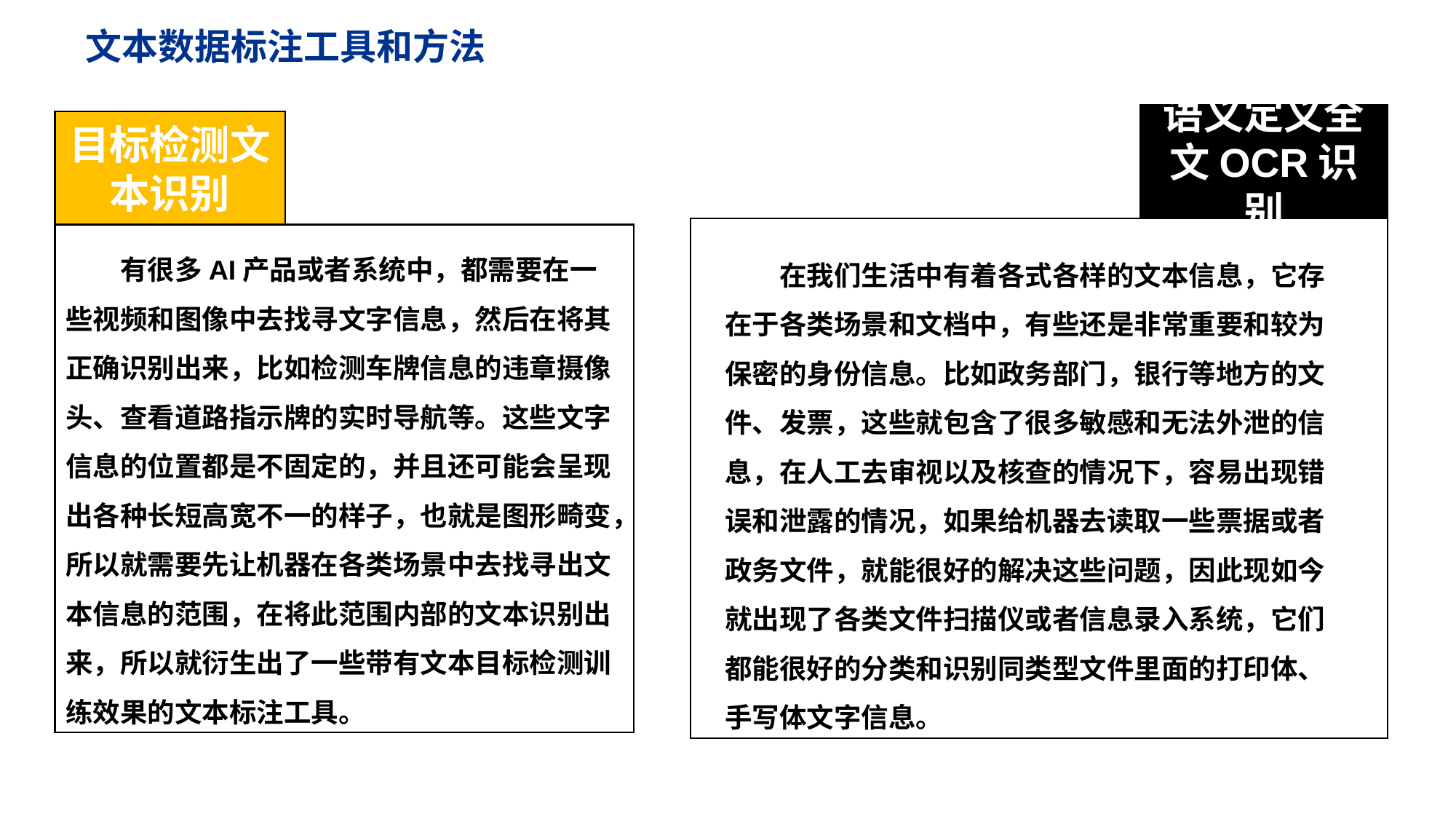

文本数据标注工具和方法
语义定义全文OCR识别
目标检测文本识别

有很多AI产品或者系统中，都需要在一些视频和图像中去找寻文字信息，然后在将其正确识别出来，比如检测车牌信息的违章摄像头、查看道路指示牌的实时导航等。这些文字信息的位置都是不固定的，并且还可能会呈现出各种长短高宽不一的样子，也就是图形畸变，所以就需要先让机器在各类场景中去找寻出文本信息的范围，在将此范围内部的文本识别出来，所以就衍生出了一些带有文本目标检测训练效果的文本标注工具。
在我们生活中有着各式各样的文本信息，它存在于各类场景和文档中，有些还是非常重要和较为保密的身份信息。比如政务部门，银行等地方的文件、发票，这些就包含了很多敏感和无法外泄的信息，在人工去审视以及核查的情况下，容易出现错误和泄露的情况，如果给机器去读取一些票据或者政务文件，就能很好的解决这些问题，因此现如今就出现了各类文件扫描仪或者信息录入系统，它们都能很好的分类和识别同类型文件里面的打印体、手写体文字信息。